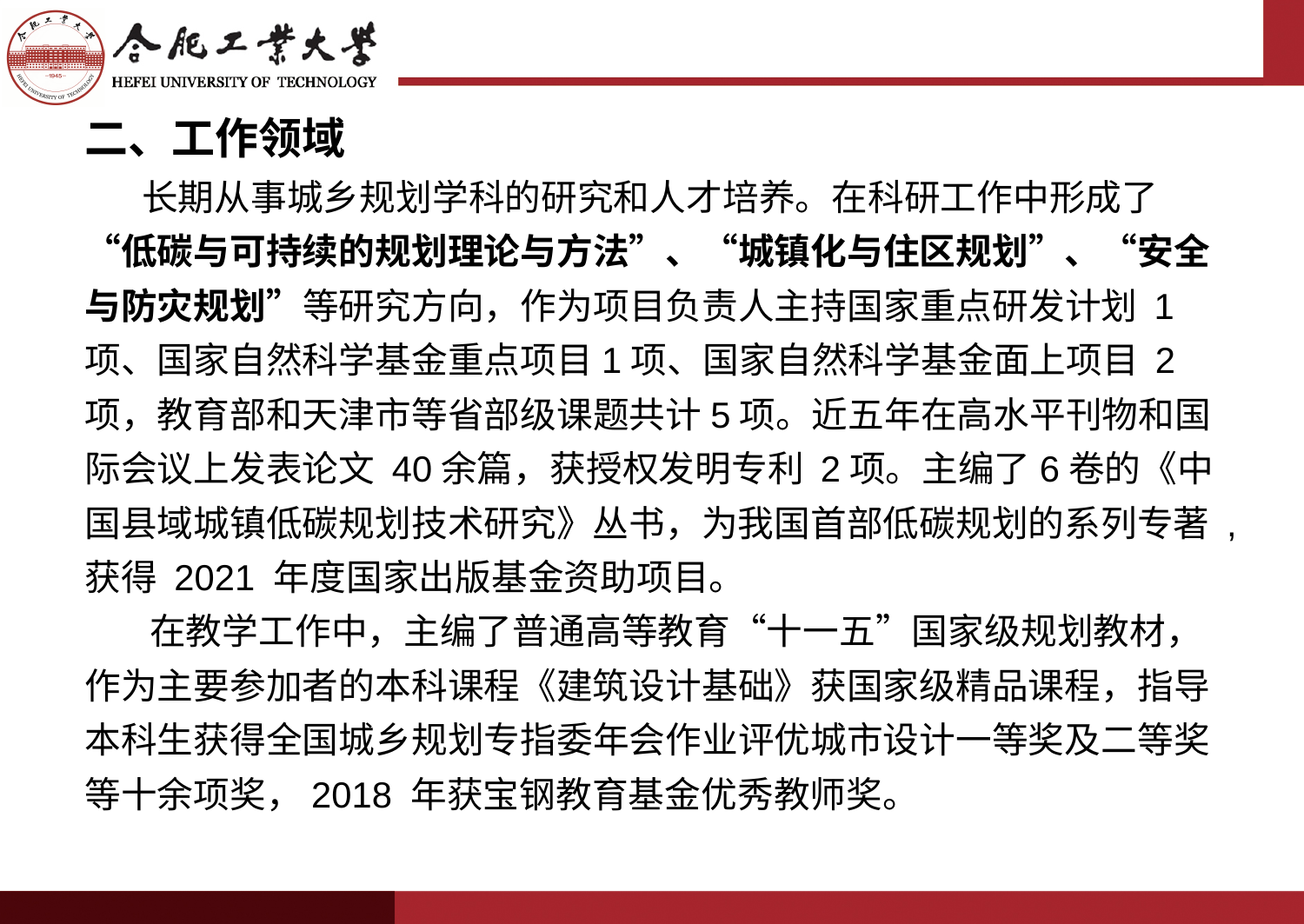

二、工作领域
      长期从事城乡规划学科的研究和人才培养。在科研工作中形成了“低碳与可持续的规划理论与方法”、“城镇化与住区规划”、“安全与防灾规划”等研究方向，作为项目负责人主持国家重点研发计划 1项、国家自然科学基金重点项目1项、国家自然科学基金面上项目 2项，教育部和天津市等省部级课题共计5项。近五年在高水平刊物和国际会议上发表论文 40余篇，获授权发明专利 2项。主编了6卷的《中国县域城镇低碳规划技术研究》丛书，为我国首部低碳规划的系列专著 ,获得 2021 年度国家出版基金资助项目。
       在教学工作中，主编了普通高等教育“十一五”国家级规划教材，作为主要参加者的本科课程《建筑设计基础》获国家级精品课程，指导本科生获得全国城乡规划专指委年会作业评优城市设计一等奖及二等奖等十余项奖，2018 年获宝钢教育基金优秀教师奖。